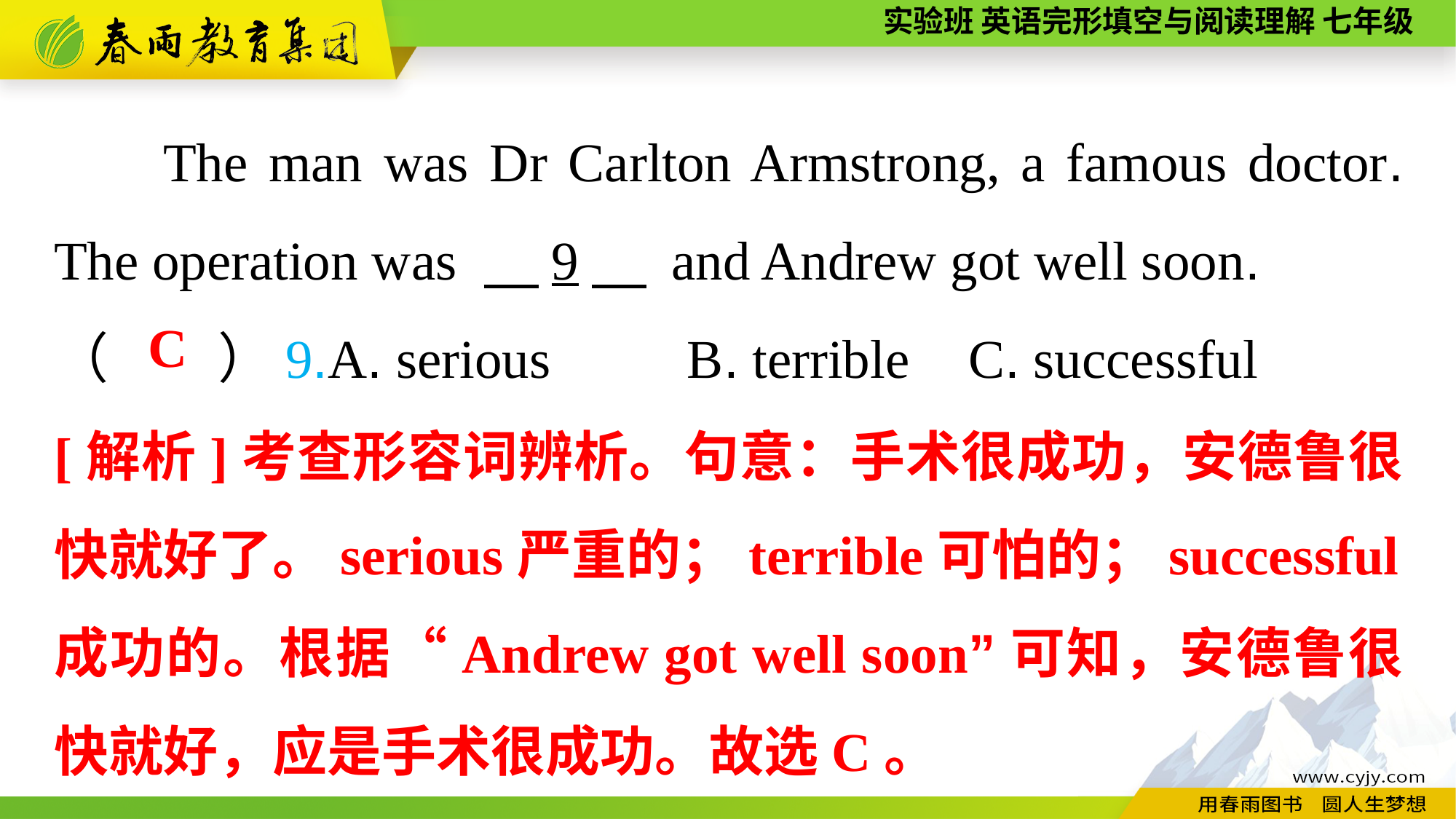

The man was Dr Carlton Armstrong, a famous doctor. The operation was 　9　 and Andrew got well soon.
（　　）9.A. serious          B. terrible	   C. successful
C
[解析]考查形容词辨析。句意：手术很成功，安德鲁很快就好了。serious严重的；terrible可怕的；successful成功的。根据“Andrew got well soon”可知，安德鲁很快就好，应是手术很成功。故选C。